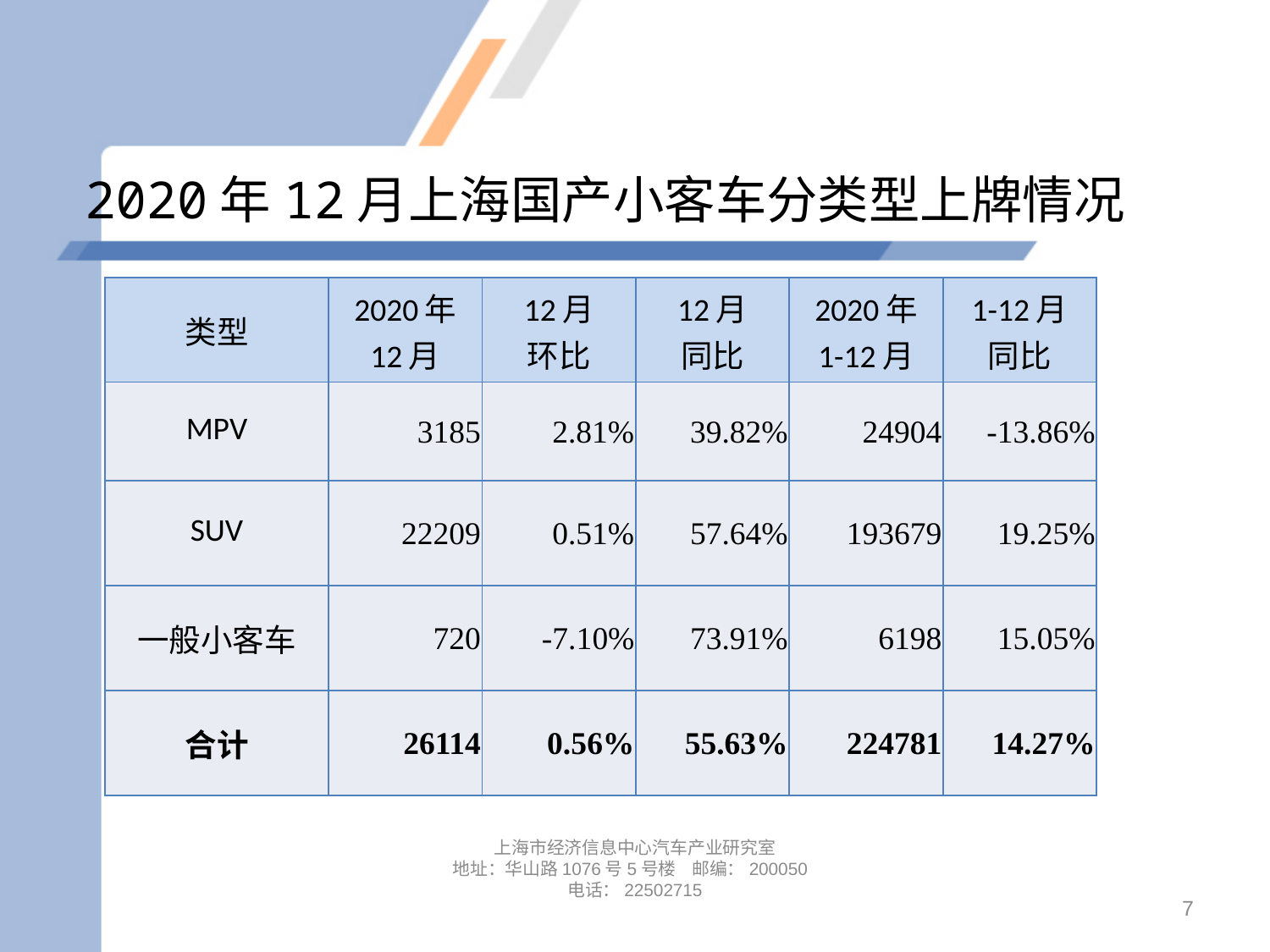

# 2020年12月上海国产小客车分类型上牌情况
| 类型 | 2020年 12月 | 12月 环比 | 12月 同比 | 2020年 1-12月 | 1-12月 同比 |
| --- | --- | --- | --- | --- | --- |
| MPV | 3185 | 2.81% | 39.82% | 24904 | -13.86% |
| SUV | 22209 | 0.51% | 57.64% | 193679 | 19.25% |
| 一般小客车 | 720 | -7.10% | 73.91% | 6198 | 15.05% |
| 合计 | 26114 | 0.56% | 55.63% | 224781 | 14.27% |
上海市经济信息中心汽车产业研究室
地址：华山路1076号5号楼    邮编：200050
电话：22502715

7